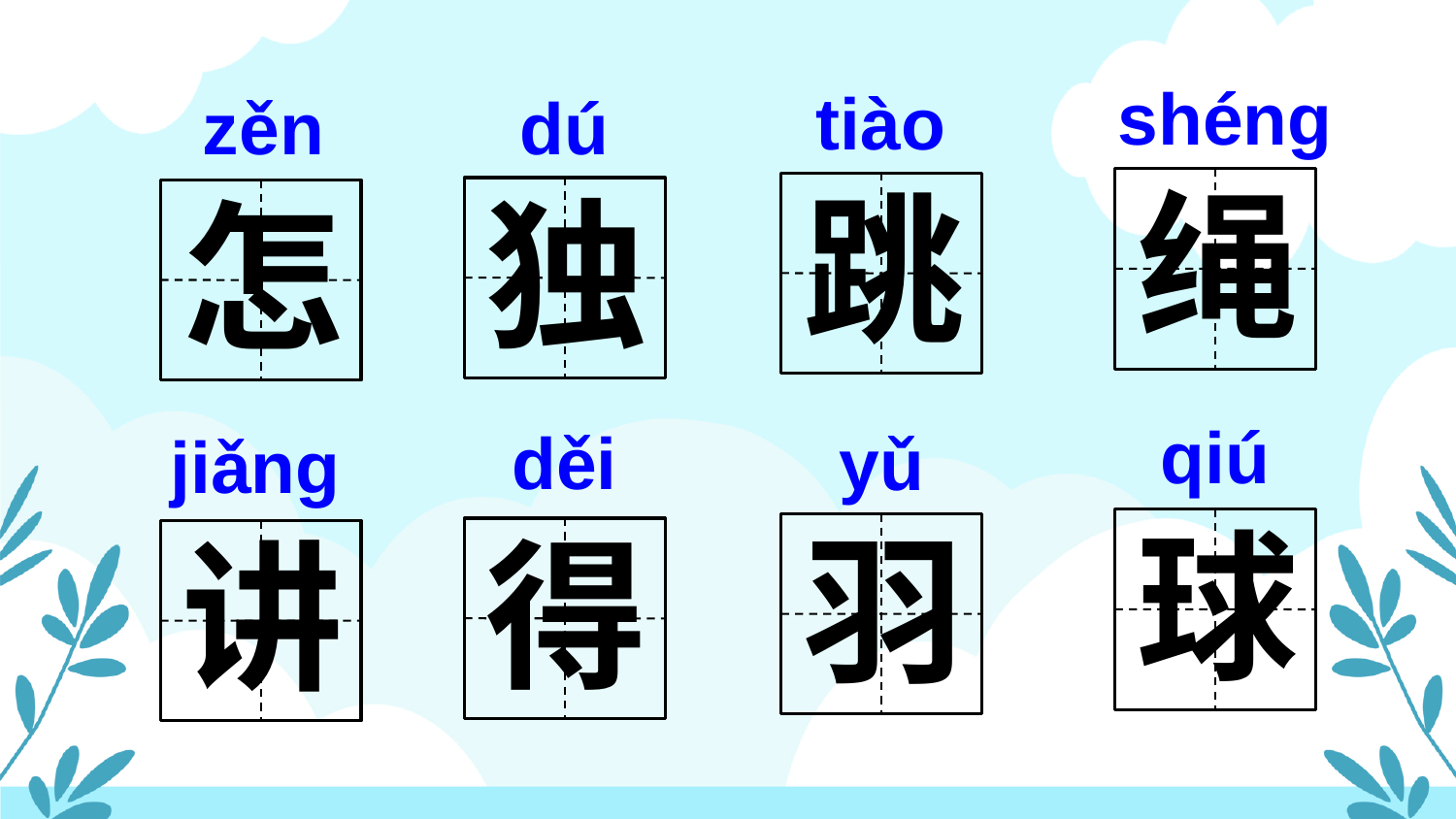

shénɡ
tiào
zěn
dú
绳

跳

独

怎

qiú
děi
yǔ
jiǎnɡ
球

羽

得

讲